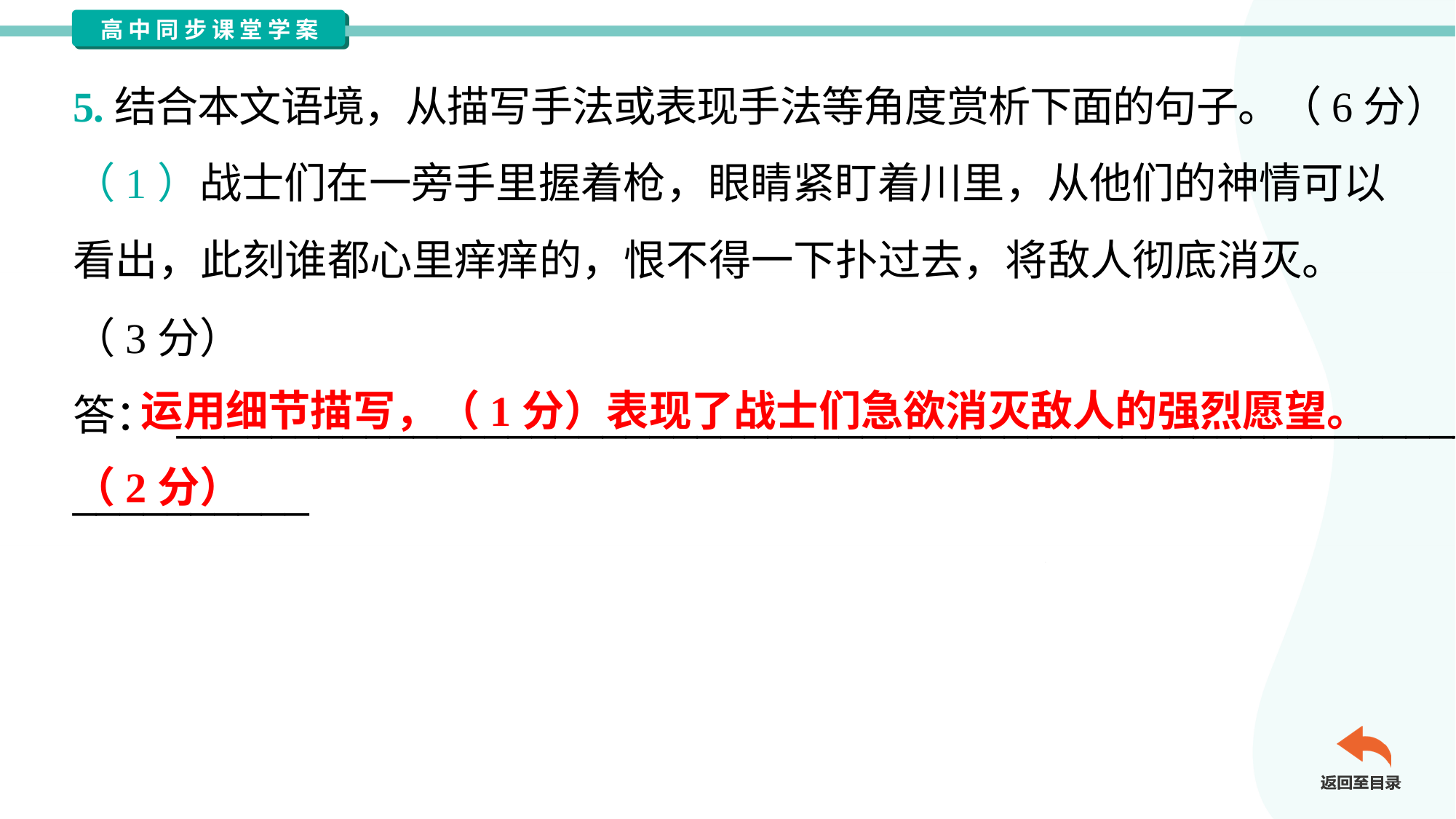

5.结合本文语境，从描写手法或表现手法等角度赏析下面的句子。（6分）
（1）战士们在一旁手里握着枪，眼睛紧盯着川里，从他们的神情可以
看出，此刻谁都心里痒痒的，恨不得一下扑过去，将敌人彻底消灭。
（3分）
答： ________________________________________________________
__________
      运用细节描写，（1分）表现了战士们急欲消灭敌人的强烈愿望。（2分）